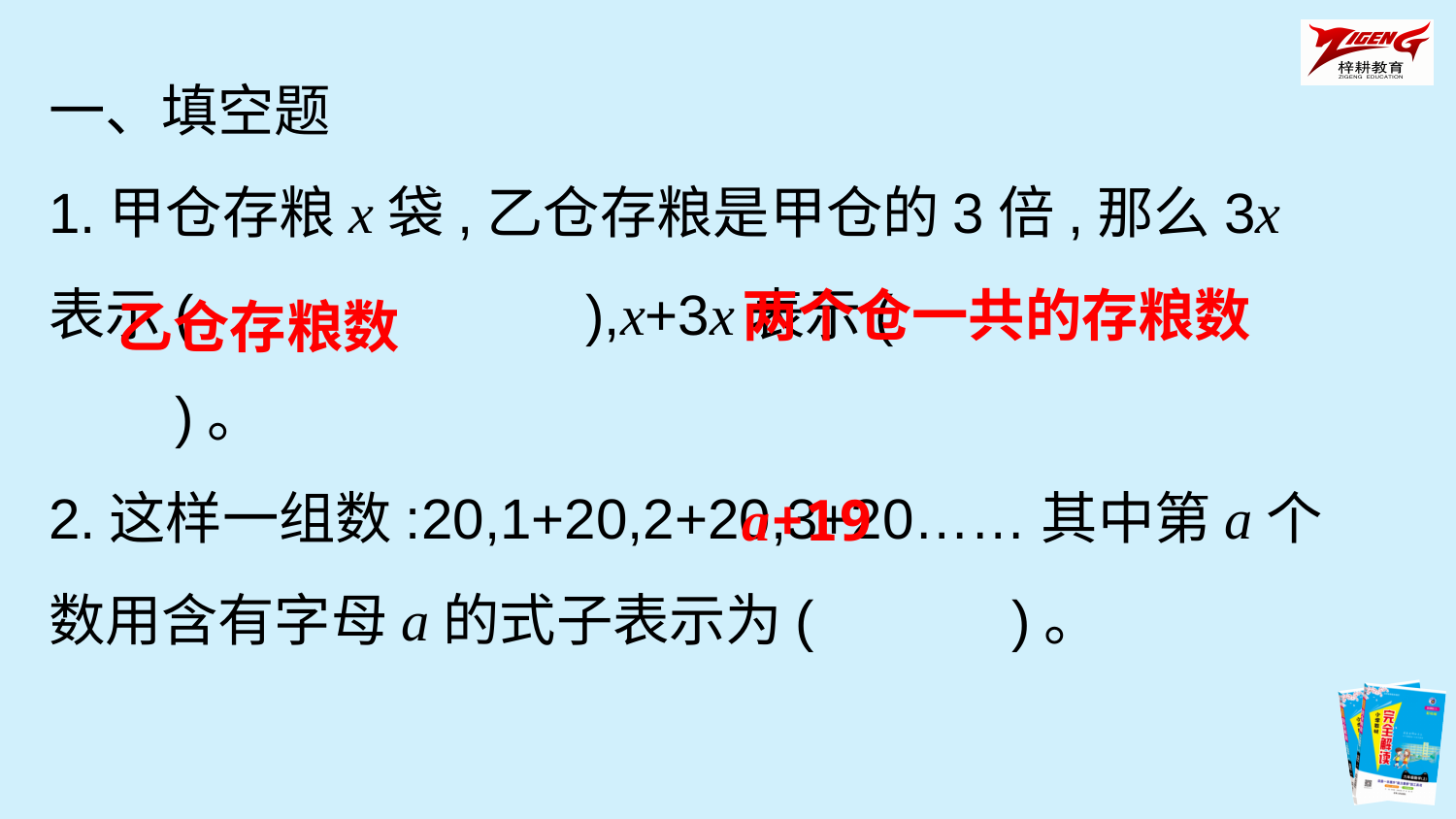

一、填空题
1.甲仓存粮x袋,乙仓存粮是甲仓的3倍,那么3x表示(　　　　  　　),x+3x表示(　　　        　　　　)。
2.这样一组数:20,1+20,2+20,3+20……其中第a个数用含有字母a的式子表示为(　　　)。
两个仓一共的存粮数
乙仓存粮数
a+19